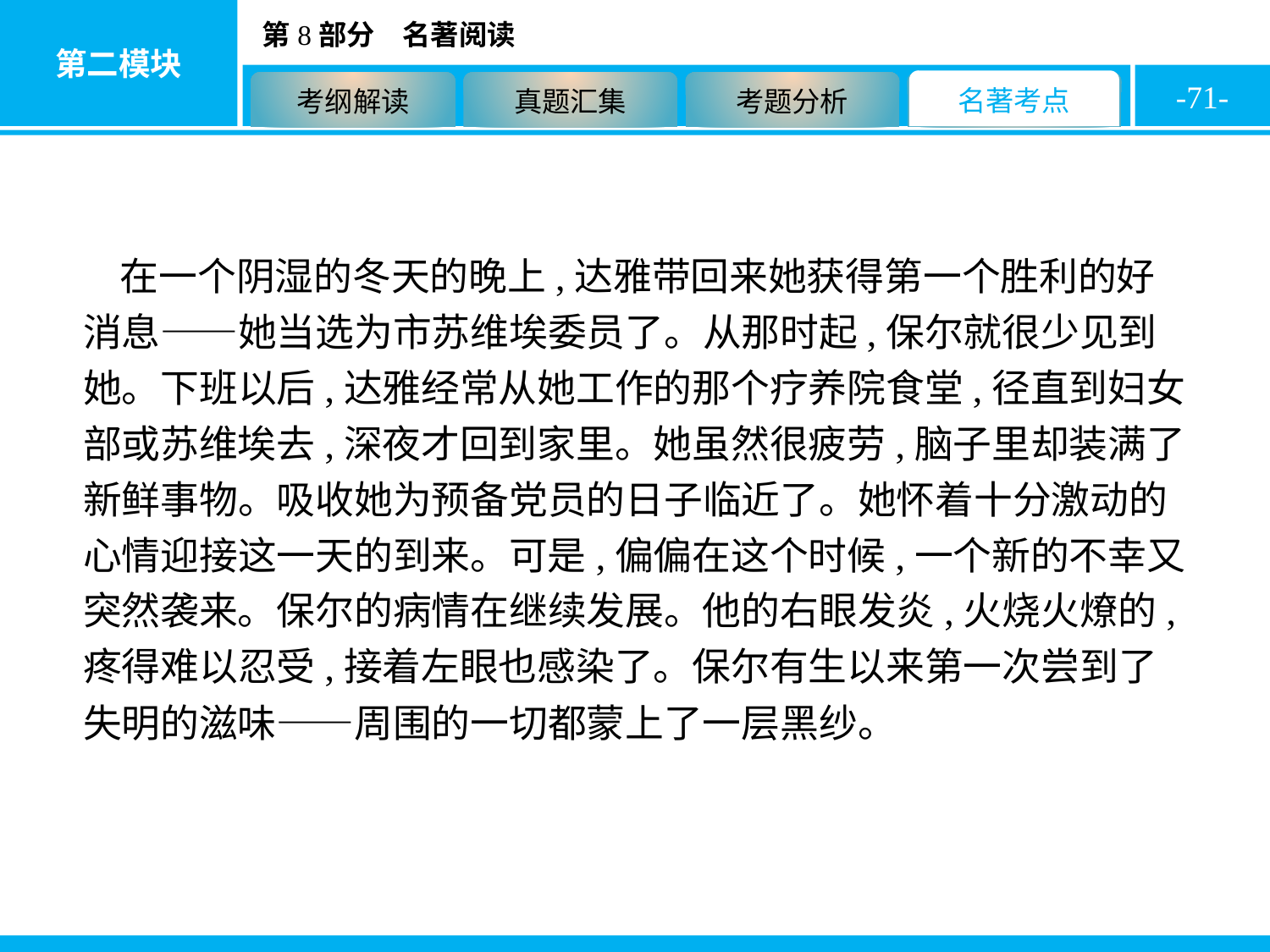

-71-
在一个阴湿的冬天的晚上,达雅带回来她获得第一个胜利的好消息——她当选为市苏维埃委员了。从那时起,保尔就很少见到她。下班以后,达雅经常从她工作的那个疗养院食堂,径直到妇女部或苏维埃去,深夜才回到家里。她虽然很疲劳,脑子里却装满了新鲜事物。吸收她为预备党员的日子临近了。她怀着十分激动的心情迎接这一天的到来。可是,偏偏在这个时候,一个新的不幸又突然袭来。保尔的病情在继续发展。他的右眼发炎,火烧火燎的,疼得难以忍受,接着左眼也感染了。保尔有生以来第一次尝到了失明的滋味——周围的一切都蒙上了一层黑纱。